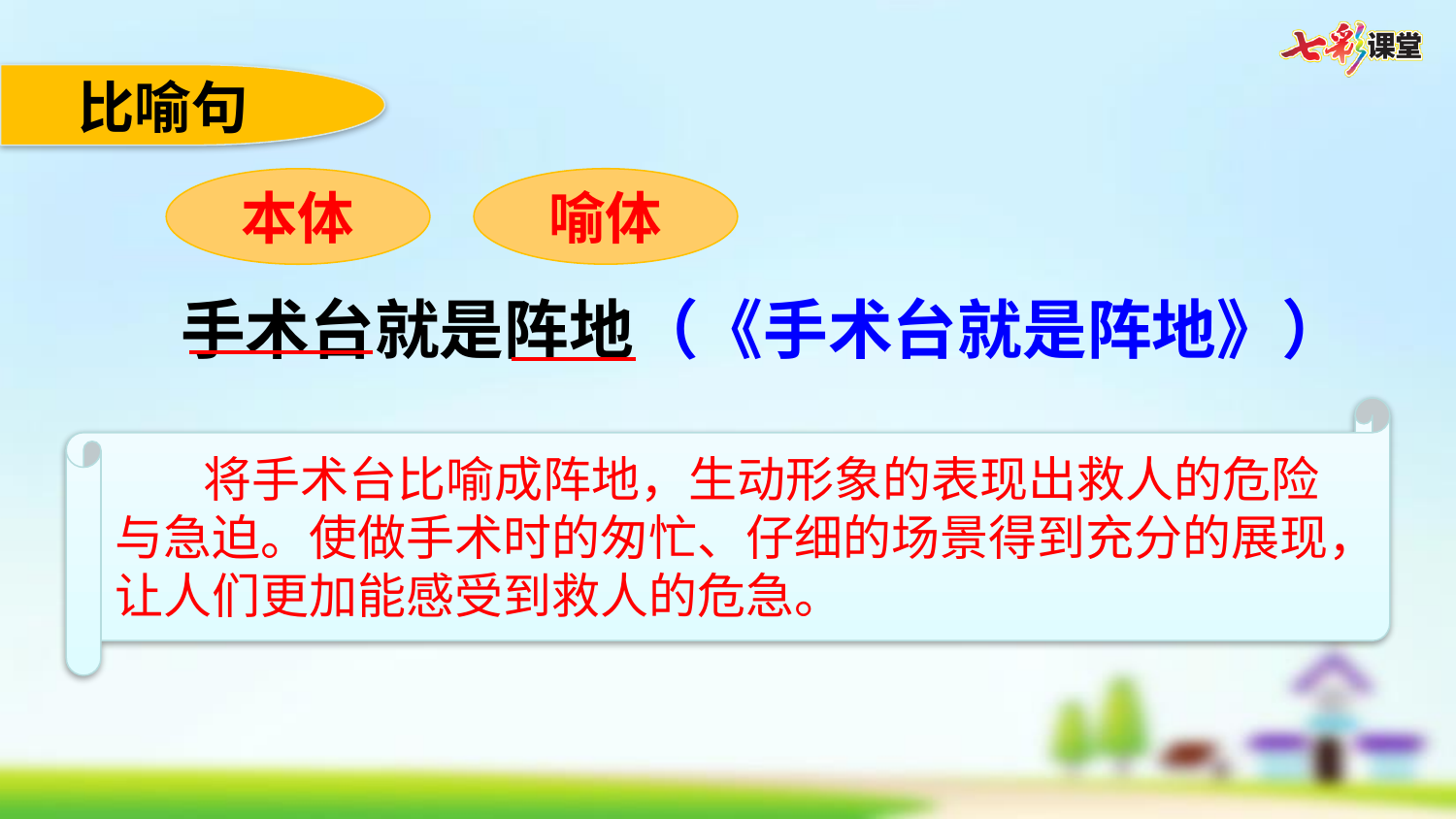

比喻句
喻体
本体
手术台就是阵地（《手术台就是阵地》）
       将手术台比喻成阵地，生动形象的表现出救人的危险与急迫。使做手术时的匆忙、仔细的场景得到充分的展现，让人们更加能感受到救人的危急。